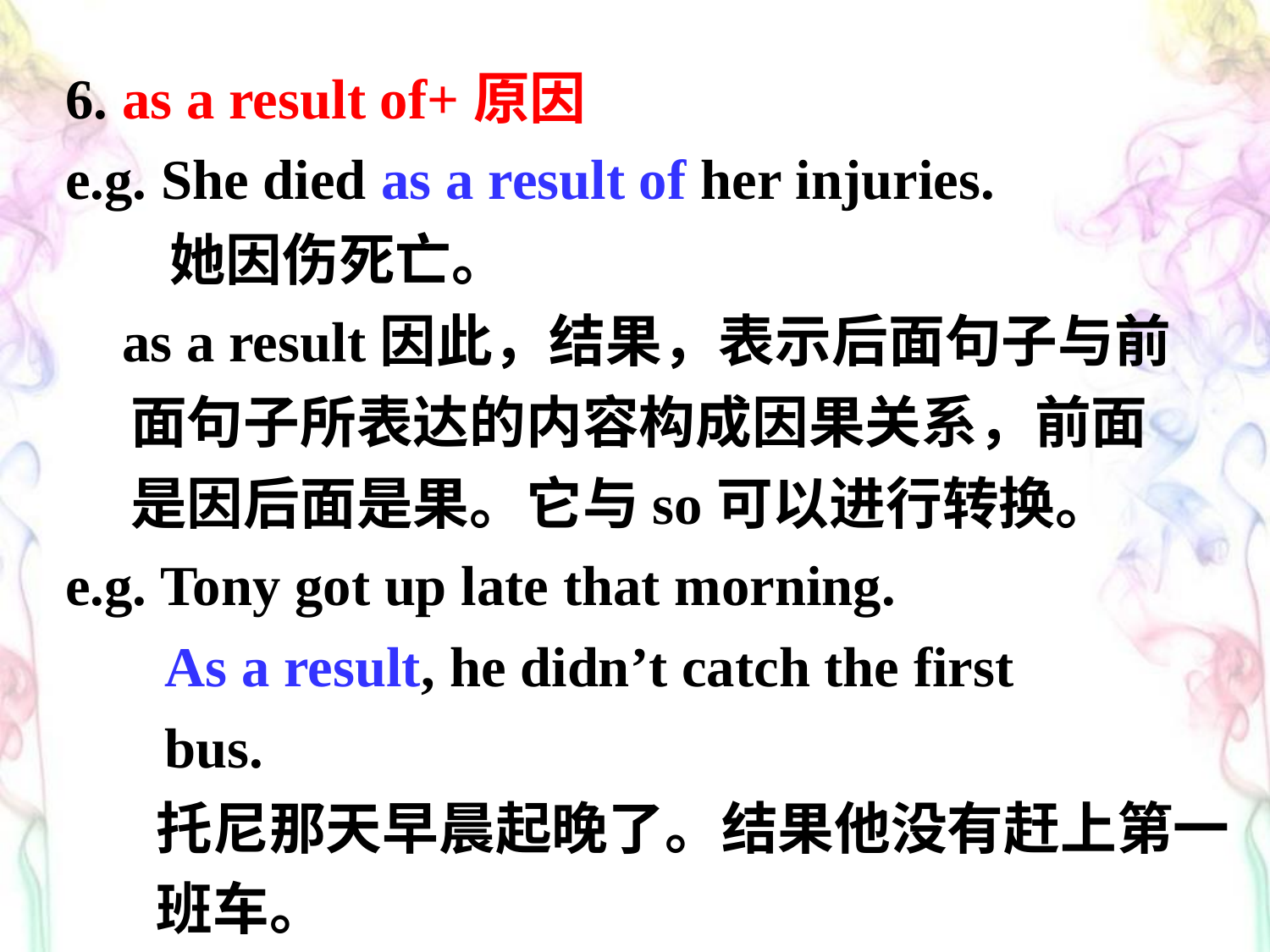

6. as a result of+原因
e.g. She died as a result of her injuries.
       她因伤死亡。
    as a result因此，结果，表示后面句子与前
    面句子所表达的内容构成因果关系，前面
    是因后面是果。它与so可以进行转换。
e.g. Tony got up late that morning.
       As a result, he didn’t catch the first
       bus.
      托尼那天早晨起晚了。结果他没有赶上第一
      班车。